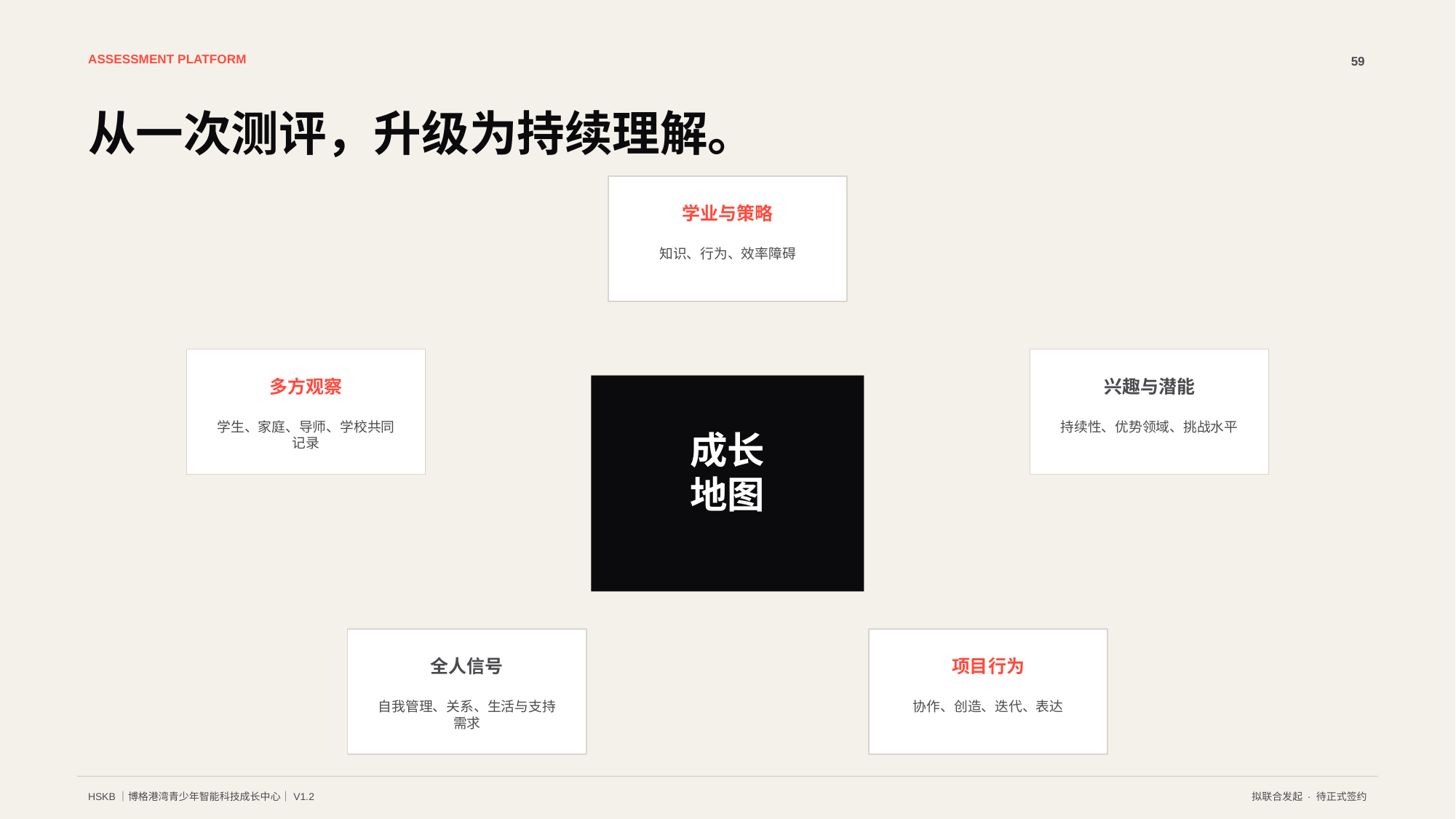

ASSESSMENT PLATFORM
59
从一次测评，升级为持续理解。

学业与策略
知识、行为、效率障碍

多方观察
兴趣与潜能

学生、家庭、导师、学校共同记录
持续性、优势领域、挑战水平
成长
地图

全人信号
项目行为
自我管理、关系、生活与支持需求
协作、创造、迭代、表达

HSKB｜博格港湾青少年智能科技成长中心｜V1.2
拟联合发起 · 待正式签约